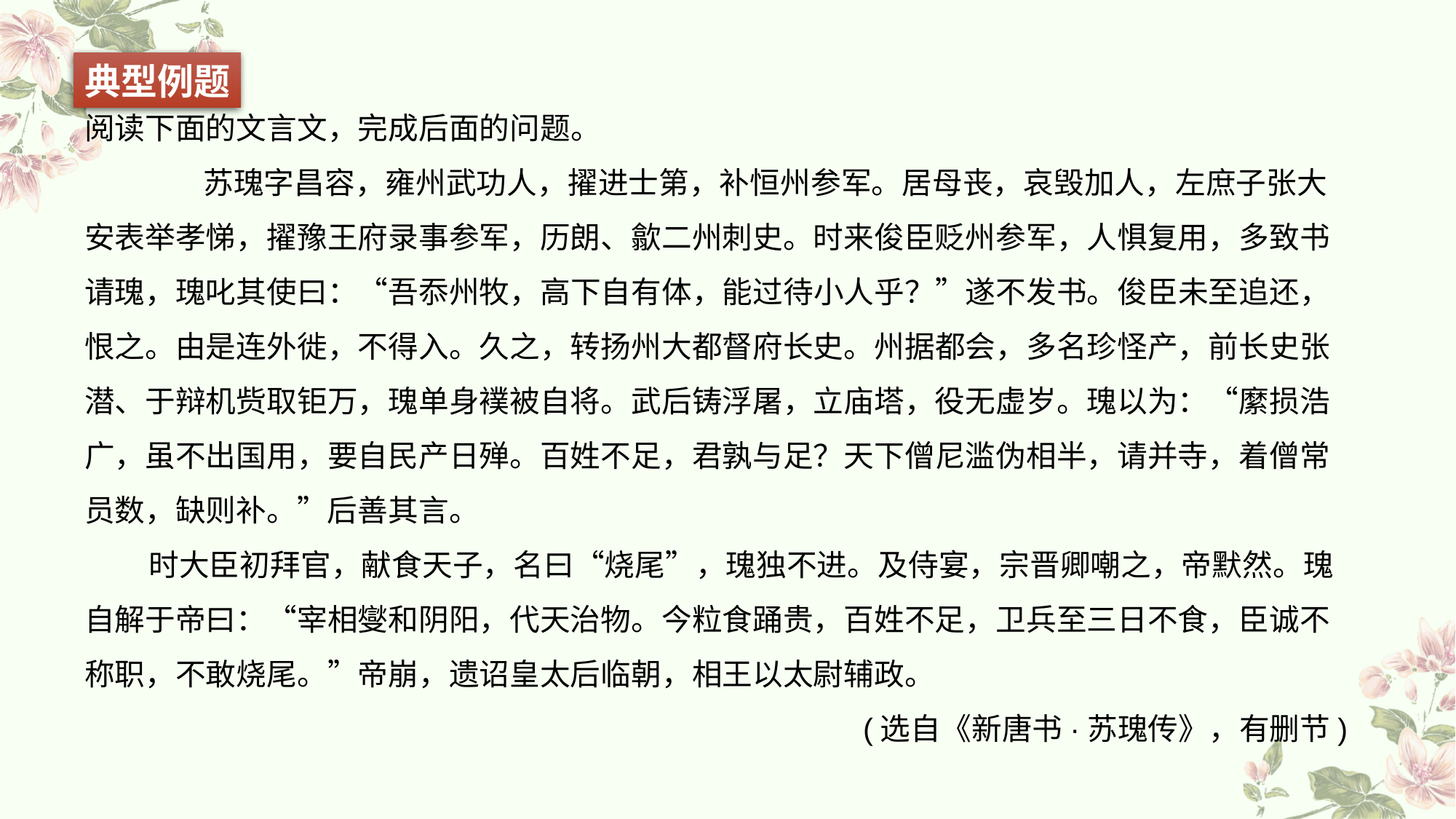

典型例题
阅读下面的文言文，完成后面的问题。       苏瑰字昌容，雍州武功人，擢进士第，补恒州参军。居母丧，哀毁加人，左庶子张大安表举孝悌，擢豫王府录事参军，历朗、歙二州刺史。时来俊臣贬州参军，人惧复用，多致书请瑰，瑰叱其使曰：“吾忝州牧，高下自有体，能过待小人乎？”遂不发书。俊臣未至追还，恨之。由是连外徙，不得入。久之，转扬州大都督府长史。州据都会，多名珍怪产，前长史张潜、于辩机赀取钜万，瑰单身襆被自将。武后铸浮屠，立庙塔，役无虚岁。瑰以为：“縻损浩广，虽不出国用，要自民产日殚。百姓不足，君孰与足？天下僧尼滥伪相半，请并寺，着僧常员数，缺则补。”后善其言。
时大臣初拜官，献食天子，名曰“烧尾”，瑰独不进。及侍宴，宗晋卿嘲之，帝默然。瑰自解于帝曰：“宰相燮和阴阳，代天治物。今粒食踊贵，百姓不足，卫兵至三日不食，臣诚不称职，不敢烧尾。”帝崩，遗诏皇太后临朝，相王以太尉辅政。
(选自《新唐书·苏瑰传》，有删节)